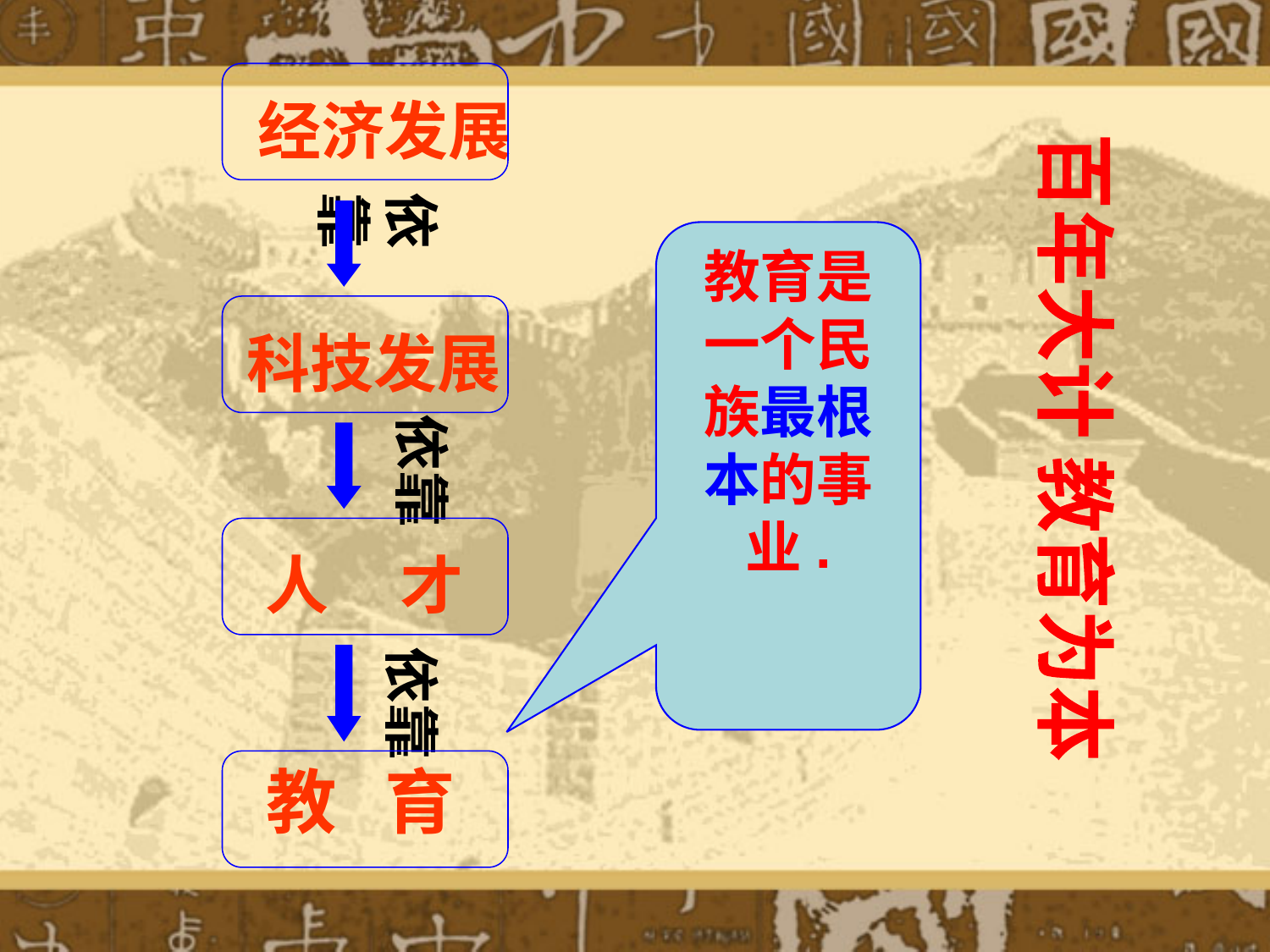

经济发展
依靠

教育是一个民族最根本的事业.

  科技发展
依靠
百年大计 教育为本

    人     才
依靠

教   育